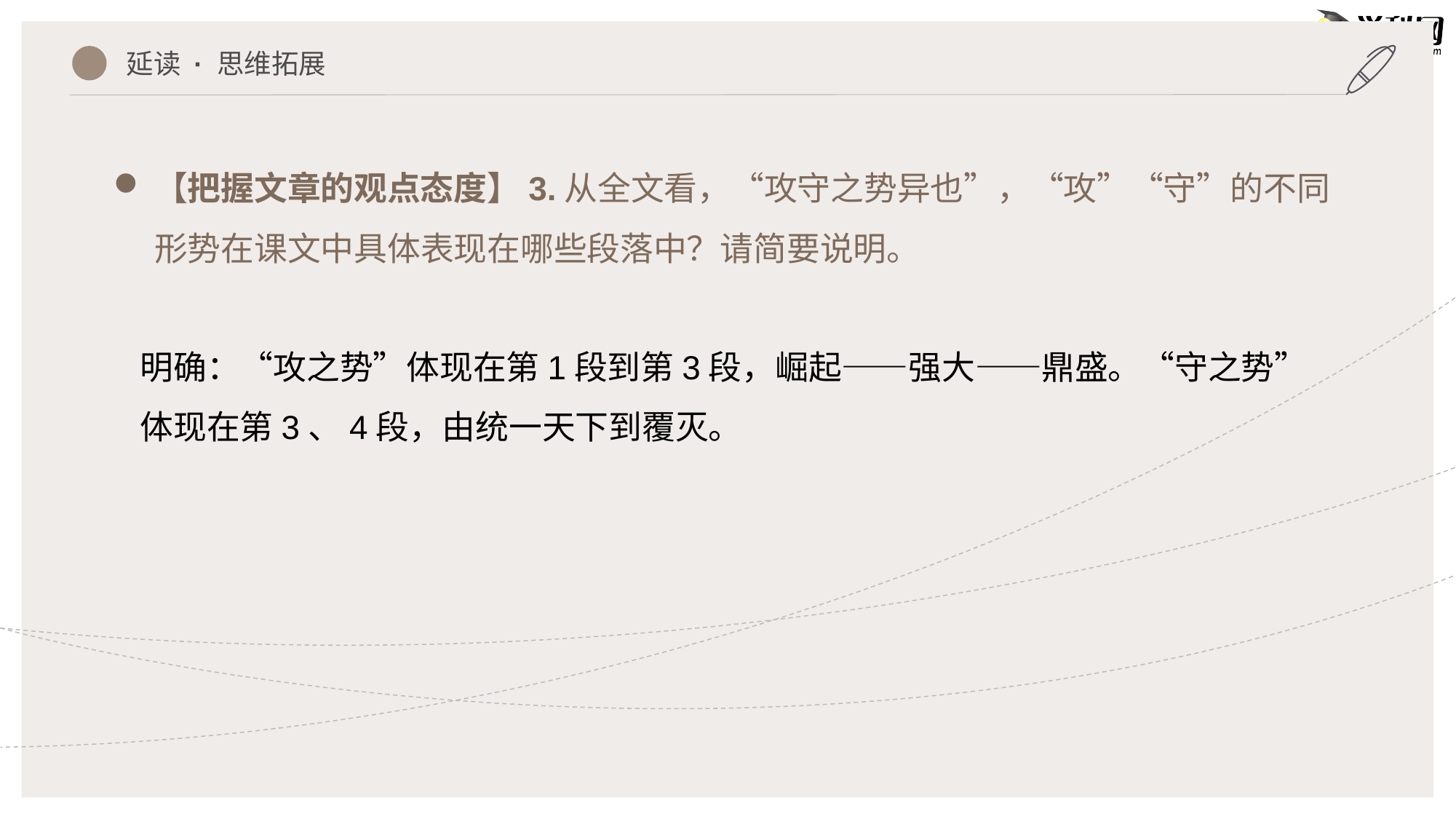

延读 · 思维拓展

【把握文章的观点态度】3.从全文看，“攻守之势异也”，“攻”“守”的不同形势在课文中具体表现在哪些段落中？请简要说明。

明确：“攻之势”体现在第1段到第3段，崛起——强大——鼎盛。“守之势”体现在第3、4段，由统一天下到覆灭。